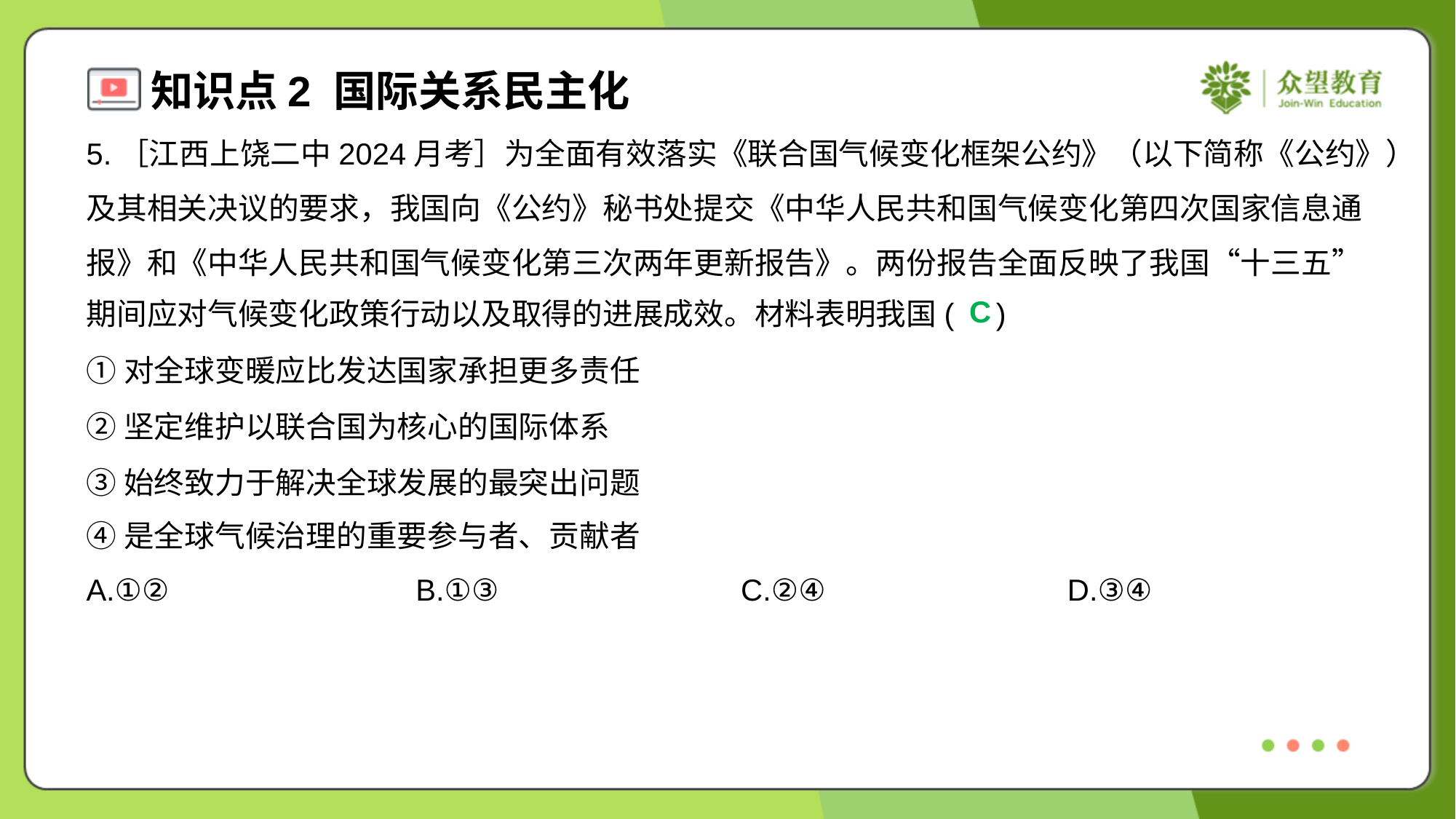

5.［江西上饶二中2024月考］为全面有效落实《联合国气候变化框架公约》（以下简称《公约》）
及其相关决议的要求，我国向《公约》秘书处提交《中华人民共和国气候变化第四次国家信息通
报》和《中华人民共和国气候变化第三次两年更新报告》。两份报告全面反映了我国“十三五”
期间应对气候变化政策行动以及取得的进展成效。材料表明我国(     )
C
①对全球变暖应比发达国家承担更多责任
②坚定维护以联合国为核心的国际体系
③始终致力于解决全球发展的最突出问题
④是全球气候治理的重要参与者、贡献者
A.①②	B.①③	C.②④	D.③④